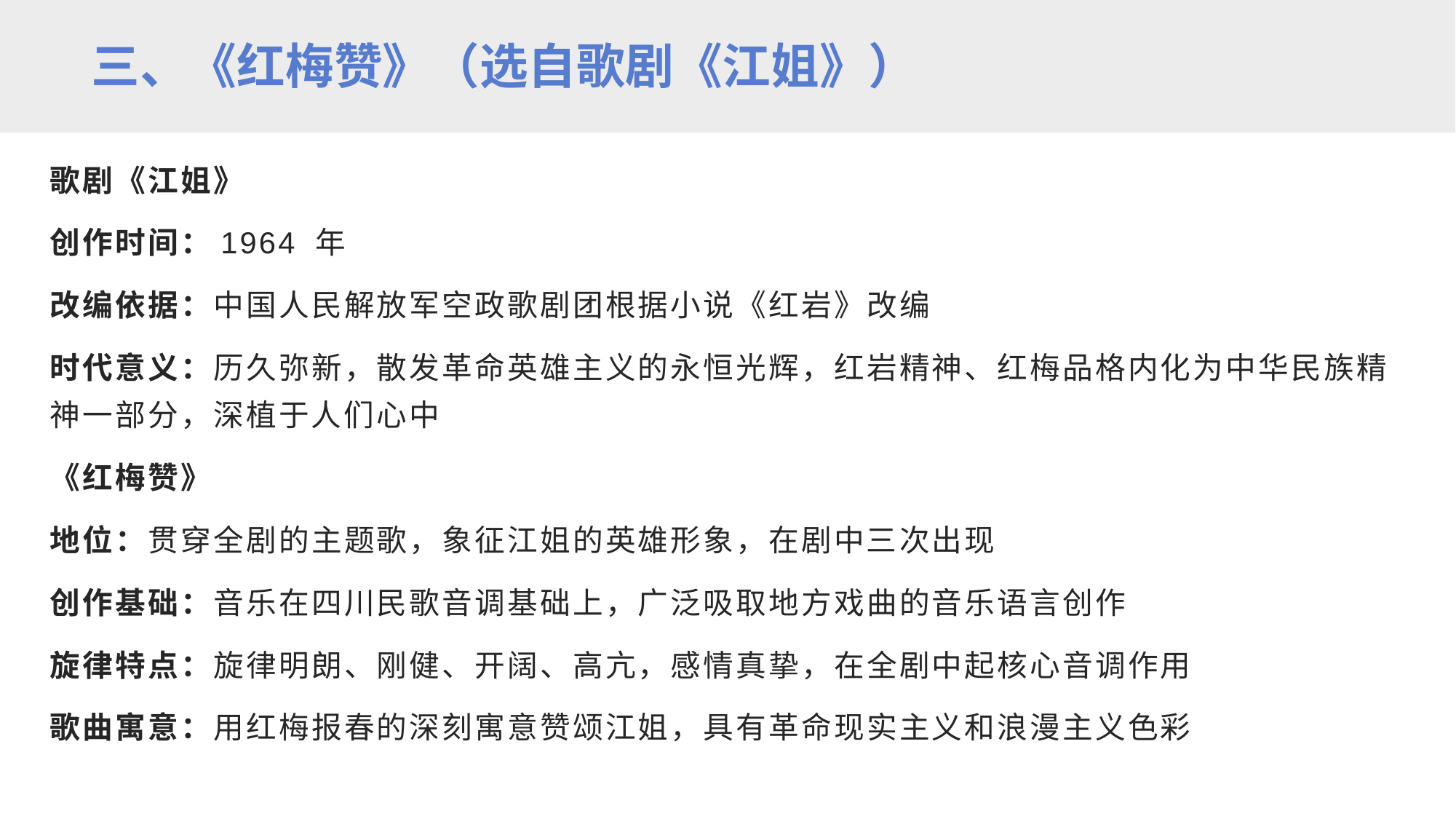

三、《红梅赞》（选自歌剧《江姐》）
歌剧《江姐》
创作时间：1964 年
改编依据：中国人民解放军空政歌剧团根据小说《红岩》改编
时代意义：历久弥新，散发革命英雄主义的永恒光辉，红岩精神、红梅品格内化为中华民族精神一部分，深植于人们心中
《红梅赞》
地位：贯穿全剧的主题歌，象征江姐的英雄形象，在剧中三次出现
创作基础：音乐在四川民歌音调基础上，广泛吸取地方戏曲的音乐语言创作
旋律特点：旋律明朗、刚健、开阔、高亢，感情真挚，在全剧中起核心音调作用
歌曲寓意：用红梅报春的深刻寓意赞颂江姐，具有革命现实主义和浪漫主义色彩